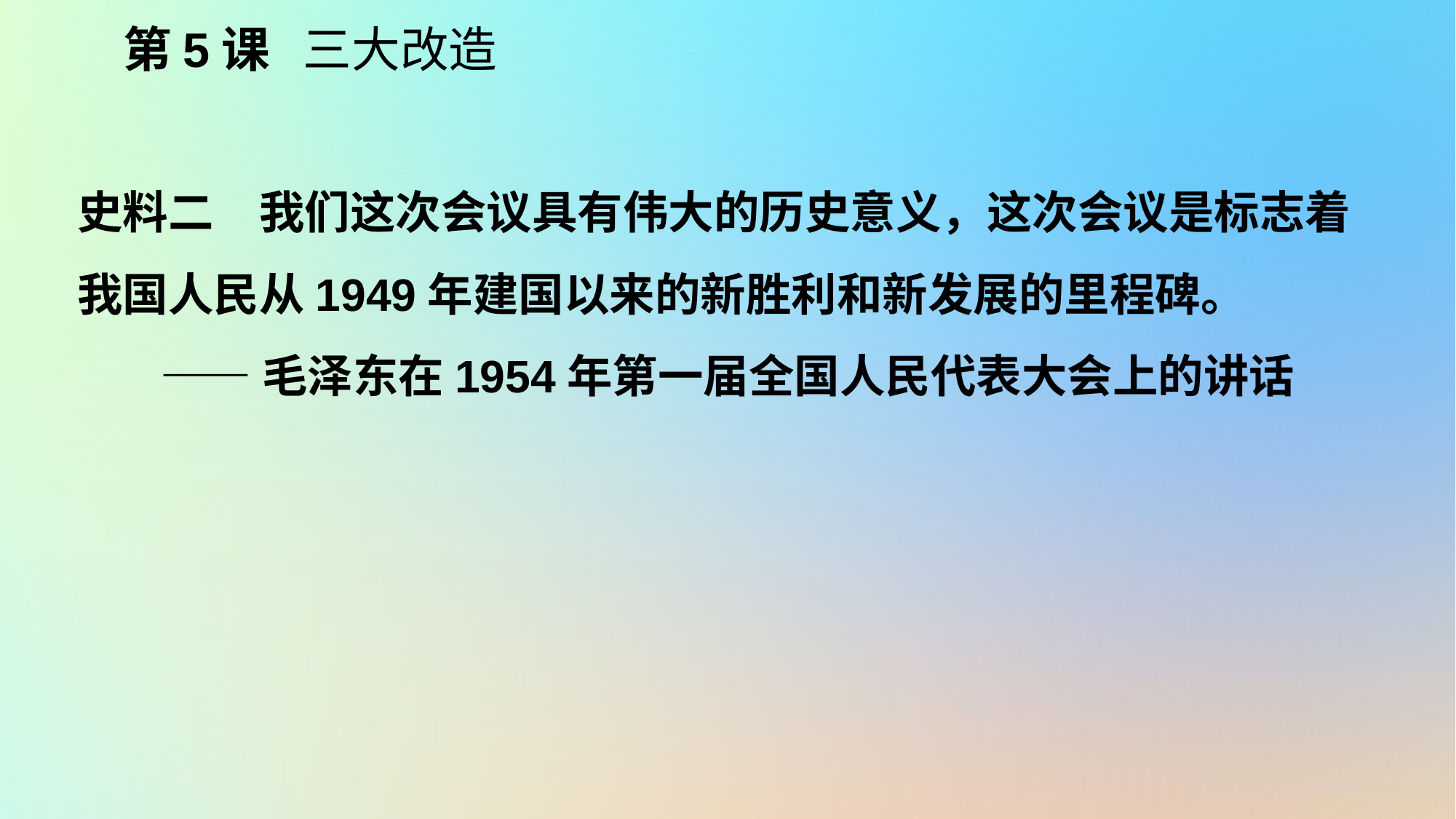

第5课   三大改造
史料二　我们这次会议具有伟大的历史意义，这次会议是标志着我国人民从1949年建国以来的新胜利和新发展的里程碑。
        ——毛泽东在1954年第一届全国人民代表大会上的讲话